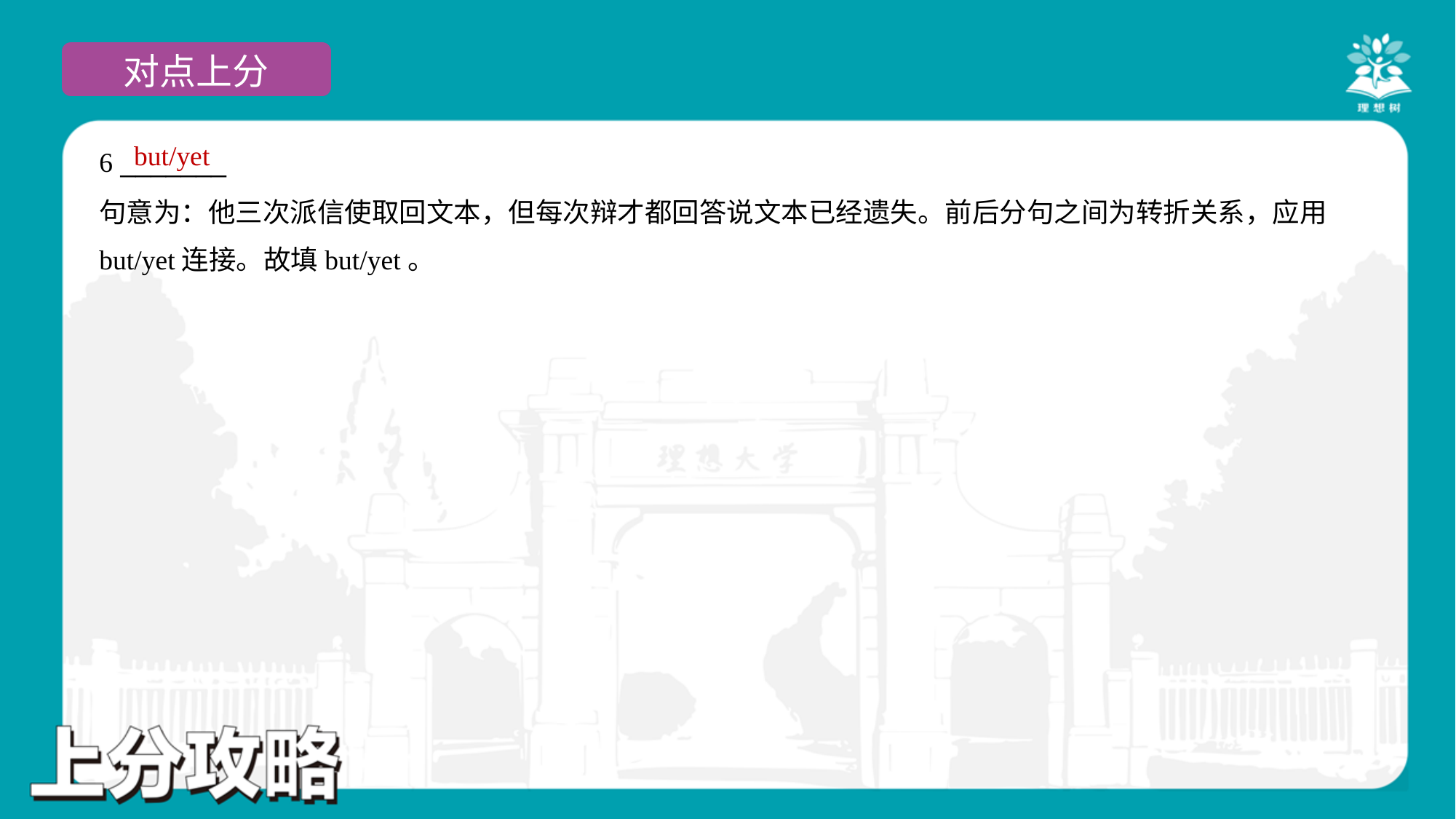

but/yet
6 _______
句意为：他三次派信使取回文本，但每次辩才都回答说文本已经遗失。前后分句之间为转折关系，应用
but/yet连接。故填but/yet。